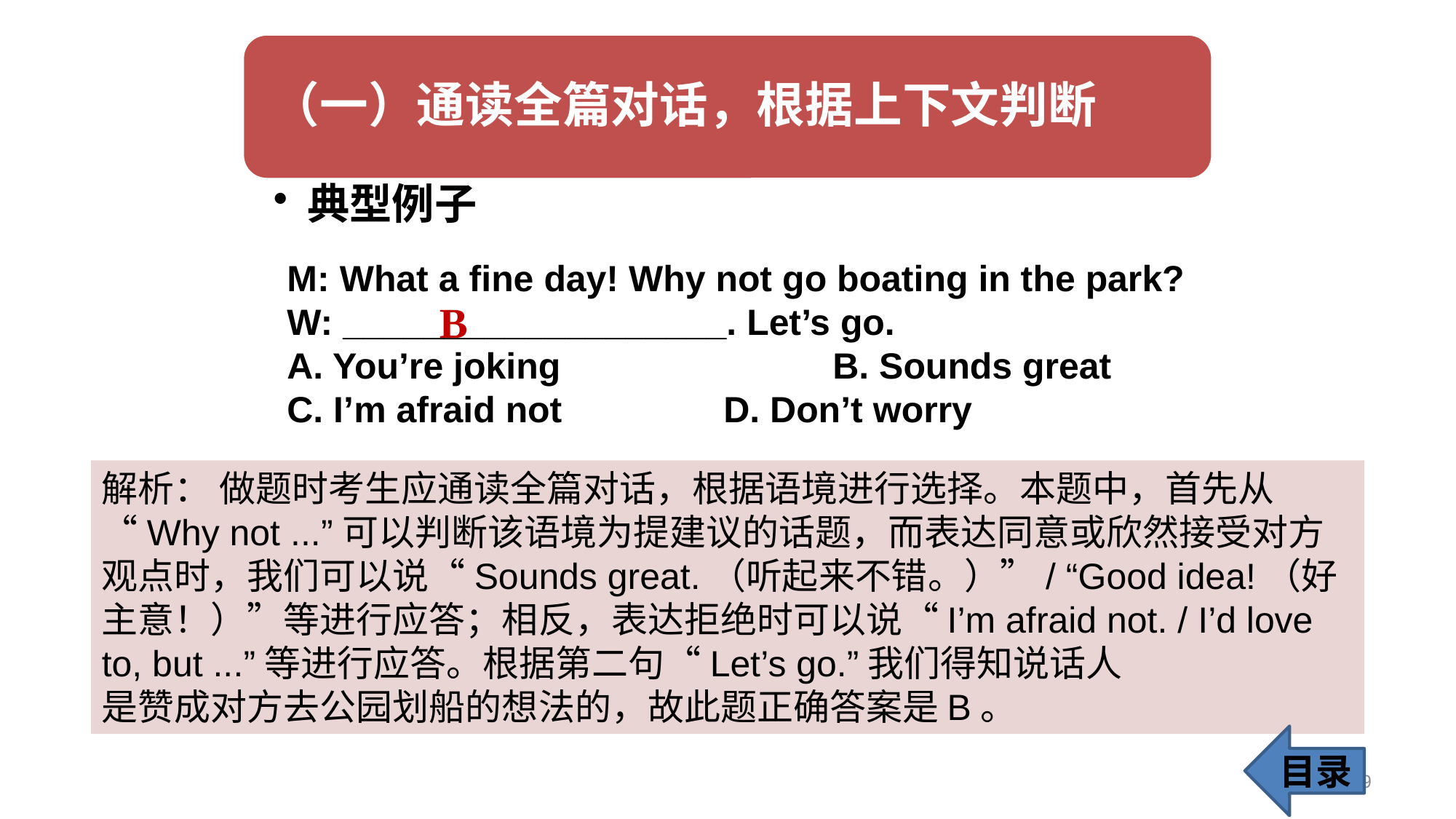

（一）通读全篇对话，根据上下文判断
典型例子
M: What a fine day! Why not go boating in the park?
W: ___________________. Let’s go.
A. You’re joking 			B. Sounds great
C. I’m afraid not 		D. Don’t worry
B

解析： 做题时考生应通读全篇对话，根据语境进行选择。本题中，首先从“Why not ...”可以判断该语境为提建议的话题，而表达同意或欣然接受对方观点时，我们可以说“Sounds great.（听起来不错。）”/ “Good idea!（好主意！）”等进行应答；相反，表达拒绝时可以说“I’m afraid not. / I’d love to, but ...”等进行应答。根据第二句“Let’s go.”我们得知说话人
是赞成对方去公园划船的想法的，故此题正确答案是B。
目录
9